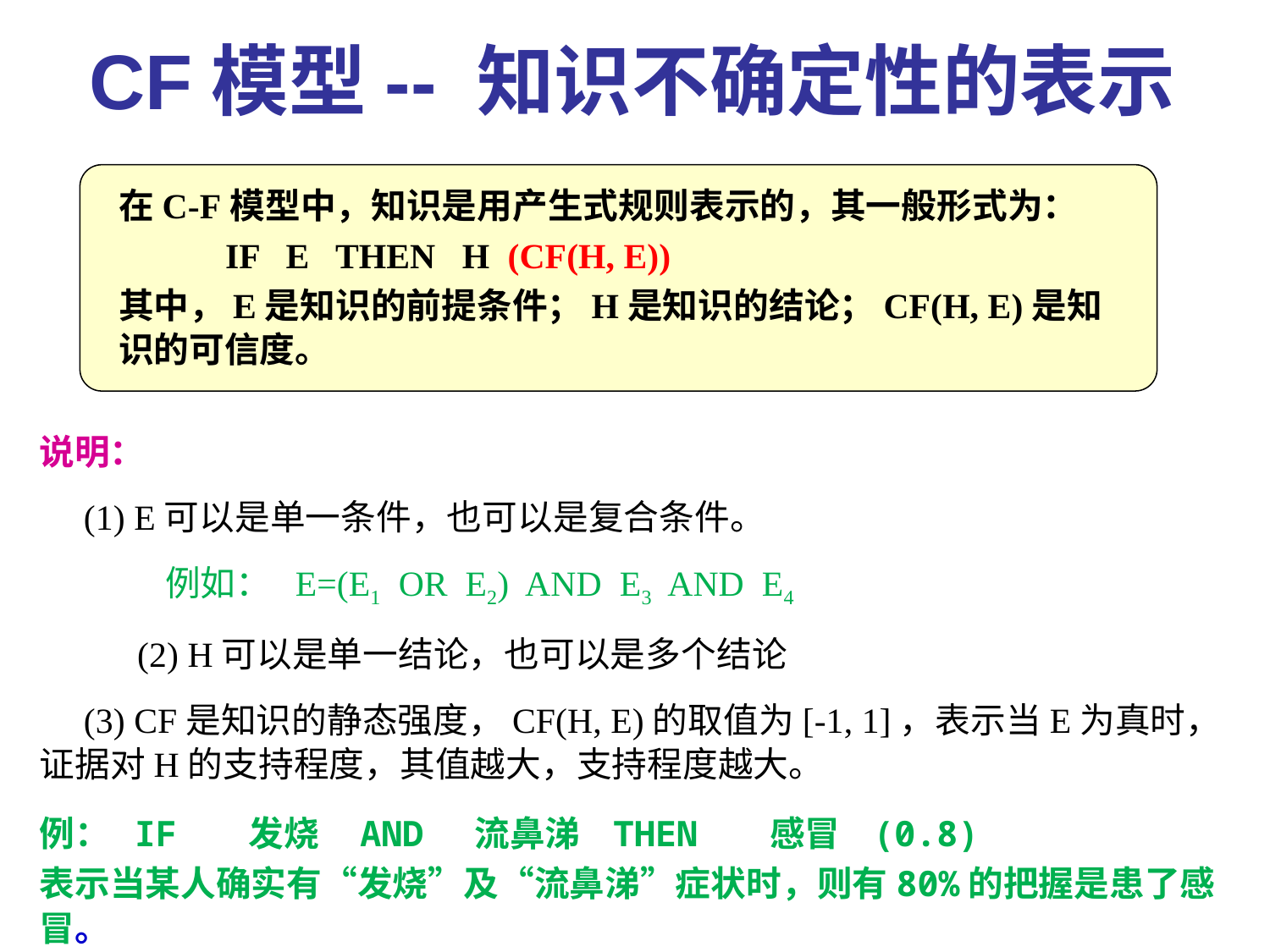

CF模型-- 知识不确定性的表示

在C-F模型中，知识是用产生式规则表示的，其一般形式为：
            IF   E   THEN   H  (CF(H, E))
其中，E是知识的前提条件；H是知识的结论；CF(H, E)是知识的可信度。
说明：
     (1) E可以是单一条件，也可以是复合条件。
               例如：  E=(E1  OR  E2)  AND  E3  AND  E4
           (2) H可以是单一结论，也可以是多个结论
     (3) CF是知识的静态强度，CF(H, E)的取值为[-1, 1]，表示当E为真时，证据对H的支持程度，其值越大，支持程度越大。

例：  IF   发烧    AND  流鼻涕   THEN   感冒   (0.8)
表示当某人确实有“发烧”及“流鼻涕”症状时，则有80%的把握是患了感冒。